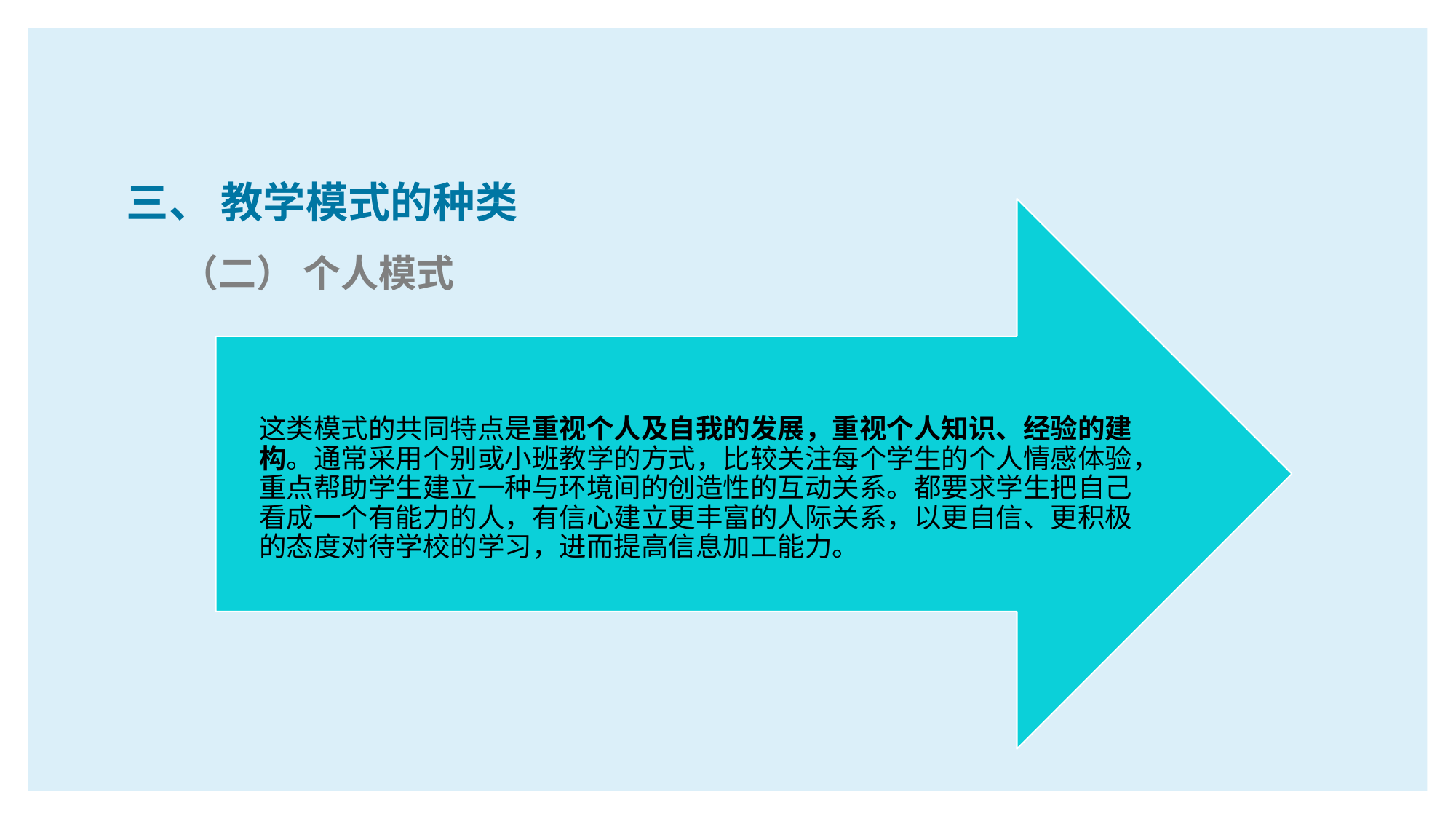

三、 教学模式的种类
（二） 个人模式

这类模式的共同特点是重视个人及自我的发展，重视个人知识、经验的建构。通常采用个别或小班教学的方式，比较关注每个学生的个人情感体验，重点帮助学生建立一种与环境间的创造性的互动关系。都要求学生把自己看成一个有能力的人，有信心建立更丰富的人际关系，以更自信、更积极的态度对待学校的学习，进而提高信息加工能力。